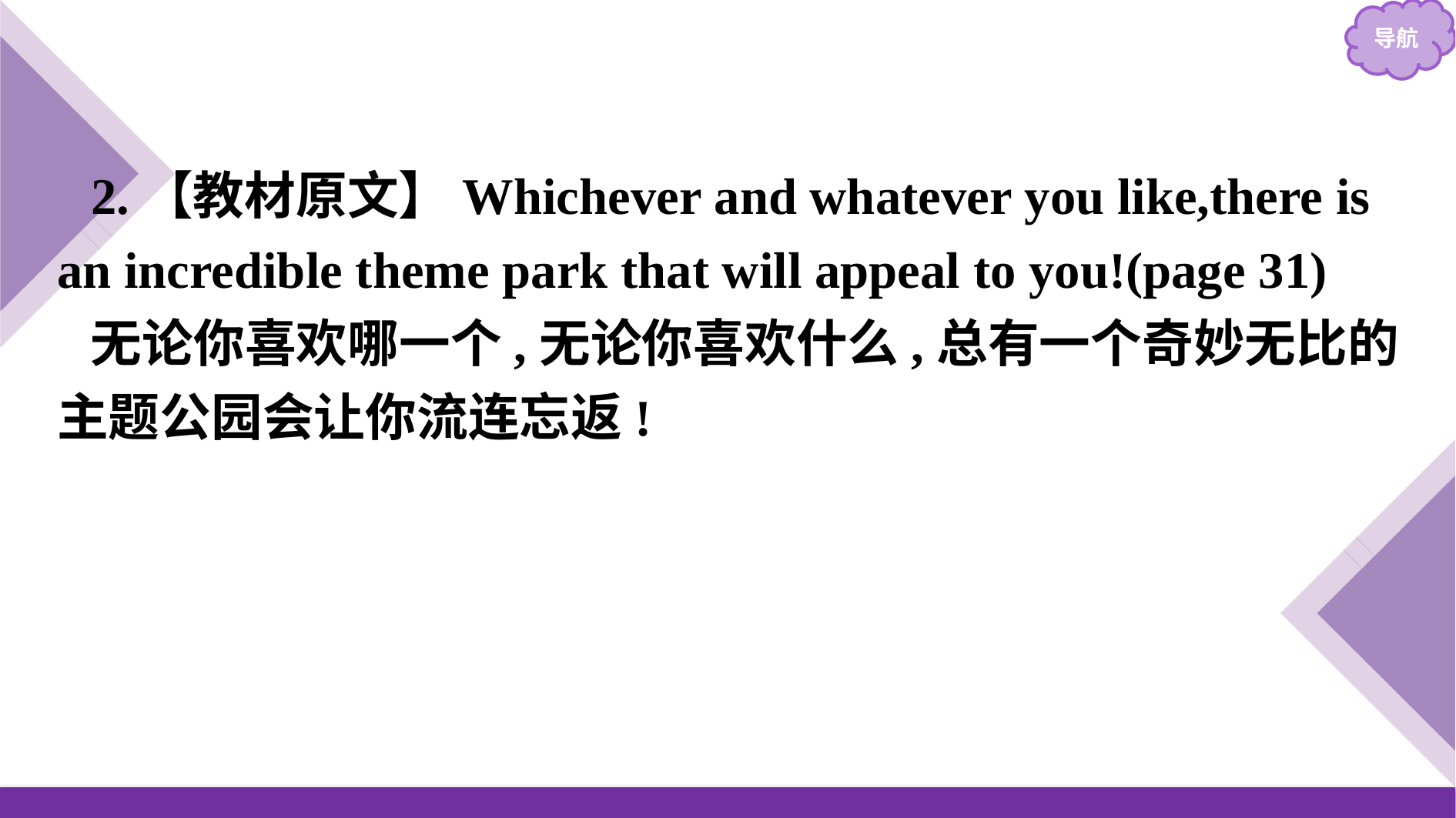

2.【教材原文】Whichever and whatever you like,there is an incredible theme park that will appeal to you!(page 31)
无论你喜欢哪一个,无论你喜欢什么,总有一个奇妙无比的主题公园会让你流连忘返!